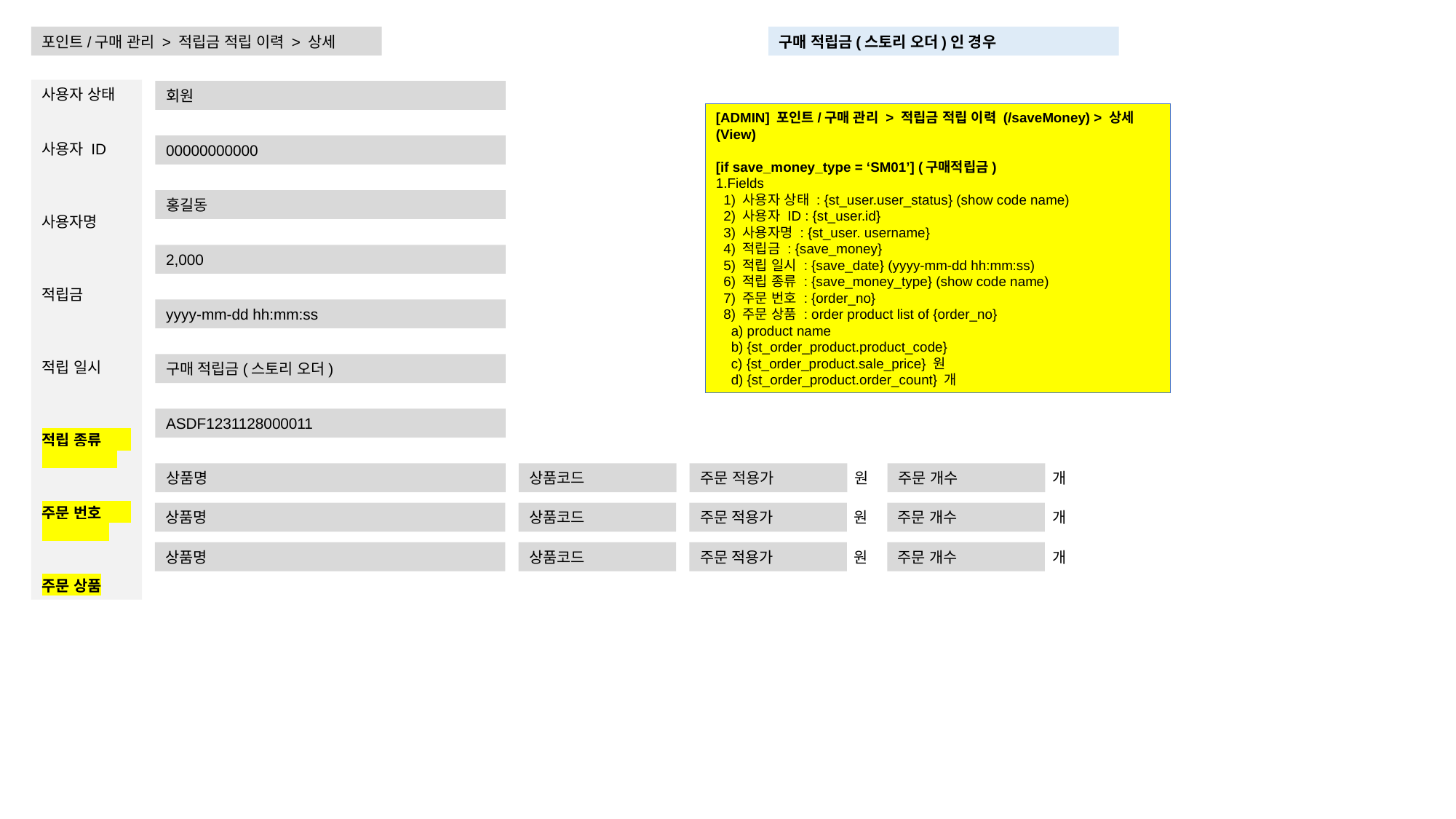

구매 적립금(스토리 오더)인 경우
포인트/구매 관리 > 적립금 적립 이력 > 상세
사용자 상태

사용자 ID

사용자명

적립금

적립 일시

적립 종류

주문 번호

주문 상품
회원
[ADMIN] 포인트/구매 관리 > 적립금 적립 이력 (/saveMoney) > 상세 (View)

[if save_money_type = ‘SM01’] (구매적립금)
1.Fields
  1) 사용자 상태 : {st_user.user_status} (show code name)
  2) 사용자 ID : {st_user.id}
  3) 사용자명 : {st_user. username}
  4) 적립금 : {save_money}
  5) 적립 일시 : {save_date} (yyyy-mm-dd hh:mm:ss)
  6) 적립 종류 : {save_money_type} (show code name)
  7) 주문 번호 : {order_no}
  8) 주문 상품 : order product list of {order_no}
    a) product name
    b) {st_order_product.product_code}
    c) {st_order_product.sale_price} 원
    d) {st_order_product.order_count} 개
00000000000
홍길동
2,000
yyyy-mm-dd hh:mm:ss
구매 적립금(스토리 오더)
ASDF1231128000011
개
원
주문 적용가
주문 개수
상품코드
상품명
개
원
주문 적용가
주문 개수
상품코드
상품명
개
원
주문 적용가
주문 개수
상품코드
상품명